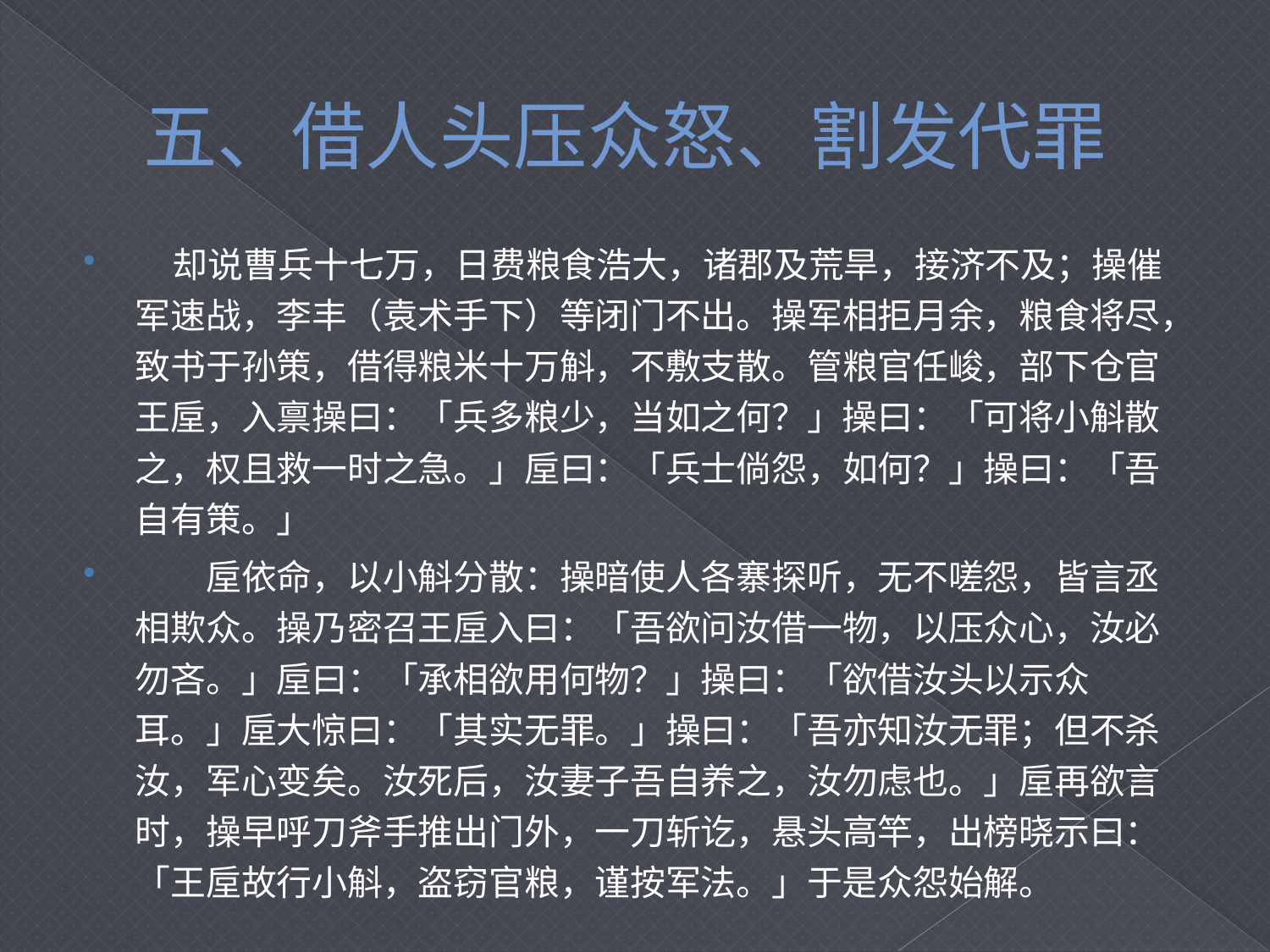

# 五、借人头压众怒、割发代罪
    却说曹兵十七万，日费粮食浩大，诸郡及荒旱，接济不及；操催军速战，李丰（袁术手下）等闭门不出。操军相拒月余，粮食将尽，致书于孙策，借得粮米十万斛，不敷支散。管粮官任峻，部下仓官王垕，入禀操曰：「兵多粮少，当如之何？」操曰：「可将小斛散之，权且救一时之急。」垕曰：「兵士倘怨，如何？」操曰：「吾自有策。」
　　垕依命，以小斛分散：操暗使人各寨探听，无不嗟怨，皆言丞相欺众。操乃密召王垕入曰：「吾欲问汝借一物，以压众心，汝必勿吝。」垕曰：「承相欲用何物？」操曰：「欲借汝头以示众耳。」垕大惊曰：「其实无罪。」操曰：「吾亦知汝无罪；但不杀汝，军心变矣。汝死后，汝妻子吾自养之，汝勿虑也。」垕再欲言时，操早呼刀斧手推出门外，一刀斩讫，悬头高竿，出榜晓示曰：「王垕故行小斛，盗窃官粮，谨按军法。」于是众怨始解。